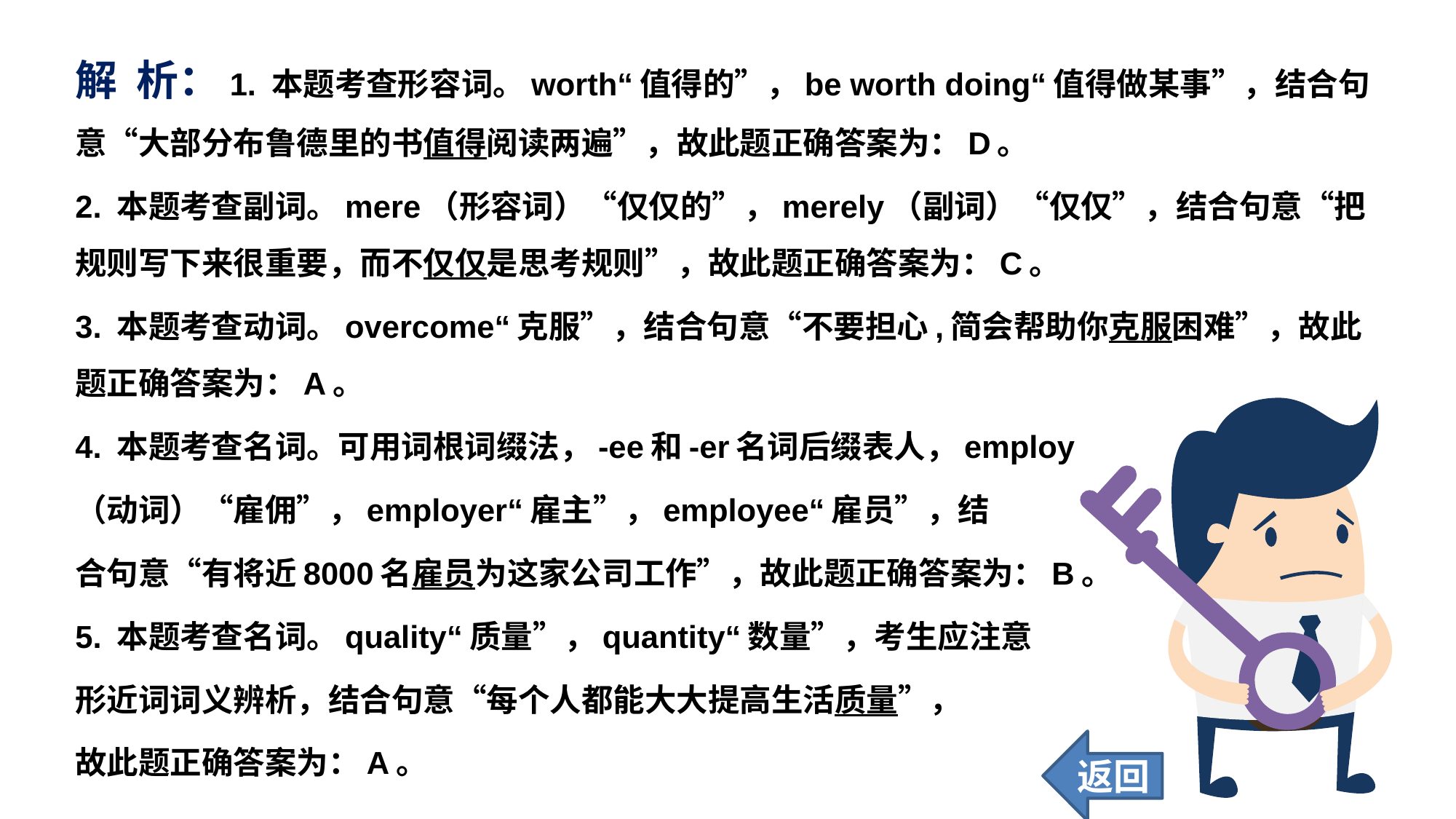

解  析：1. 本题考查形容词。worth“值得的”，be worth doing“值得做某事”，结合句意“大部分布鲁德里的书值得阅读两遍”，故此题正确答案为：D。
2. 本题考查副词。mere（形容词）“仅仅的”，merely（副词）“仅仅”，结合句意“把规则写下来很重要，而不仅仅是思考规则”，故此题正确答案为：C。
3. 本题考查动词。overcome“克服”，结合句意“不要担心,简会帮助你克服困难”，故此题正确答案为：A。
4. 本题考查名词。可用词根词缀法，-ee和-er名词后缀表人，employ
（动词）“雇佣”，employer“雇主”，employee“雇员”，结
合句意“有将近8000名雇员为这家公司工作”，故此题正确答案为：B。
5. 本题考查名词。quality“质量”，quantity“数量”，考生应注意
形近词词义辨析，结合句意“每个人都能大大提高生活质量”，
故此题正确答案为：A。

返回
24